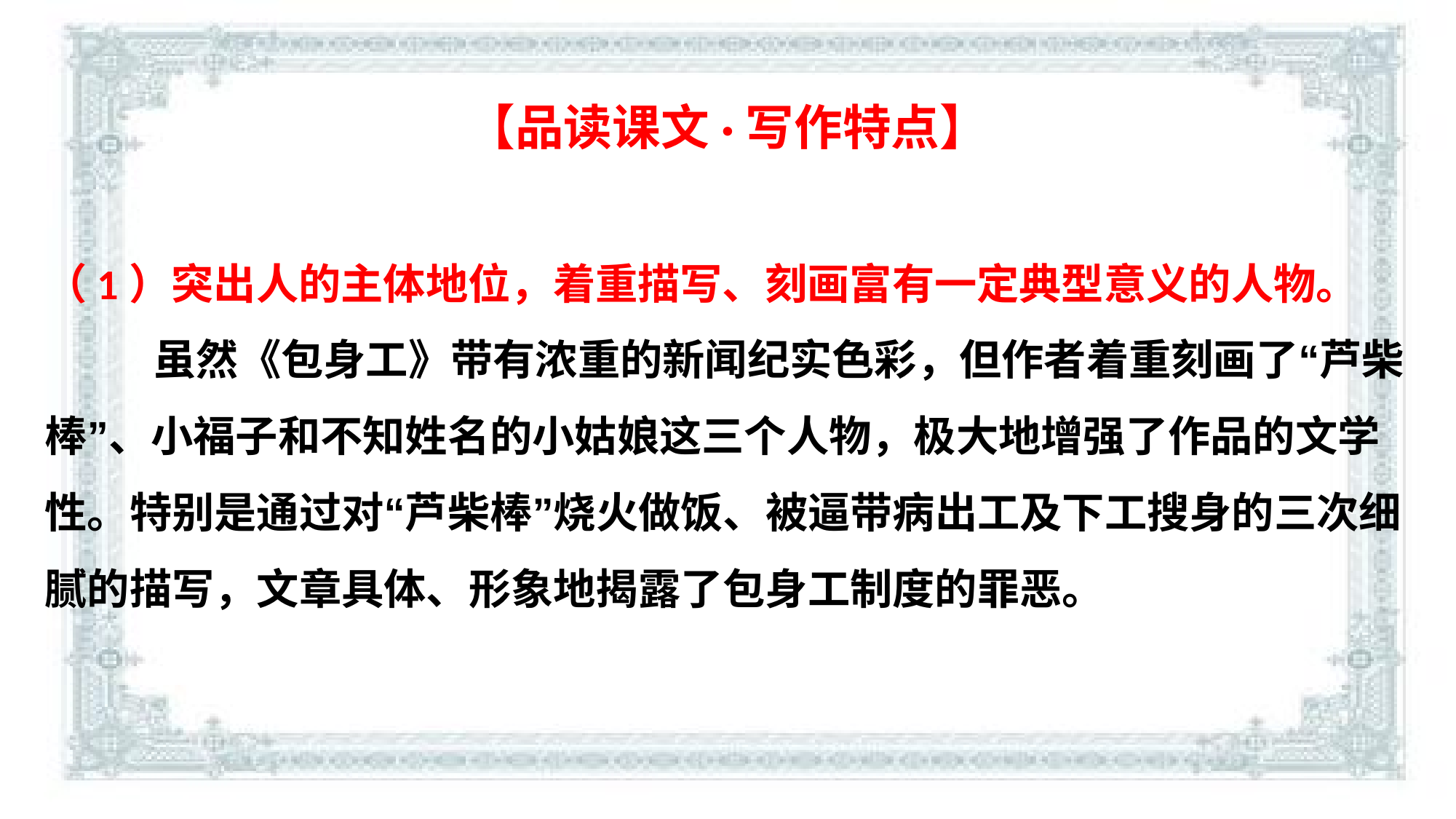

【品读课文·写作特点】

（1）突出人的主体地位，着重描写、刻画富有一定典型意义的人物。
	虽然《包身工》带有浓重的新闻纪实色彩，但作者着重刻画了“芦柴棒”、小福子和不知姓名的小姑娘这三个人物，极大地增强了作品的文学性。特别是通过对“芦柴棒”烧火做饭、被逼带病出工及下工搜身的三次细腻的描写，文章具体、形象地揭露了包身工制度的罪恶。